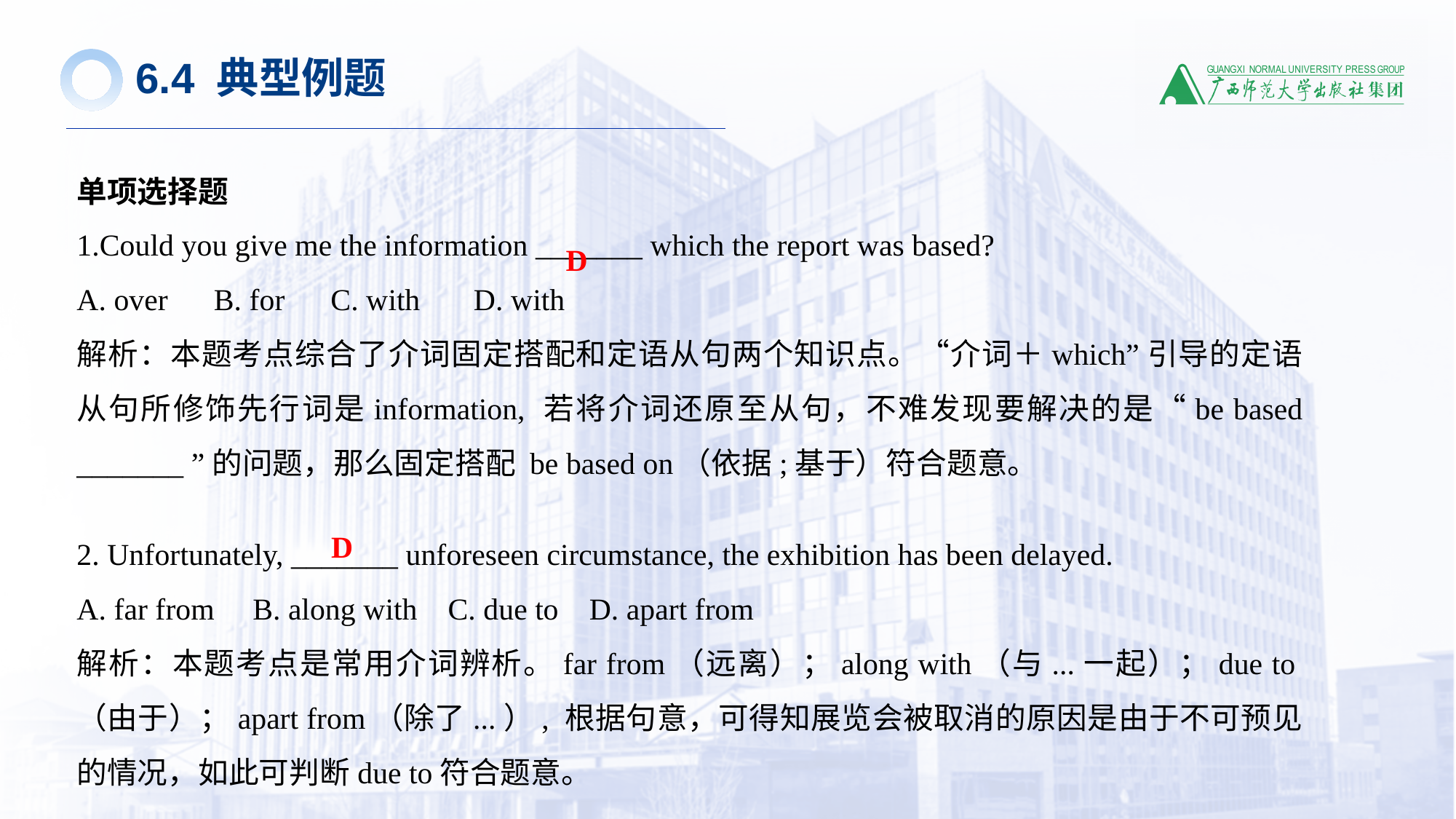

6.4 典型例题

单项选择题
1.Could you give me the information _______ which the report was based?
A. over      B. for      C. with       D. with
解析：本题考点综合了介词固定搭配和定语从句两个知识点。“介词＋which”引导的定语从句所修饰先行词是information, 若将介词还原至从句，不难发现要解决的是“be based _______ ”的问题，那么固定搭配 be based on（依据;基于）符合题意。

2. Unfortunately, _______ unforeseen circumstance, the exhibition has been delayed.
A. far from     B. along with    C. due to    D. apart from
解析：本题考点是常用介词辨析。far from（远离）；along with（与...一起）；due to（由于）；apart from（除了...）, 根据句意，可得知展览会被取消的原因是由于不可预见的情况，如此可判断due to符合题意。
D
D